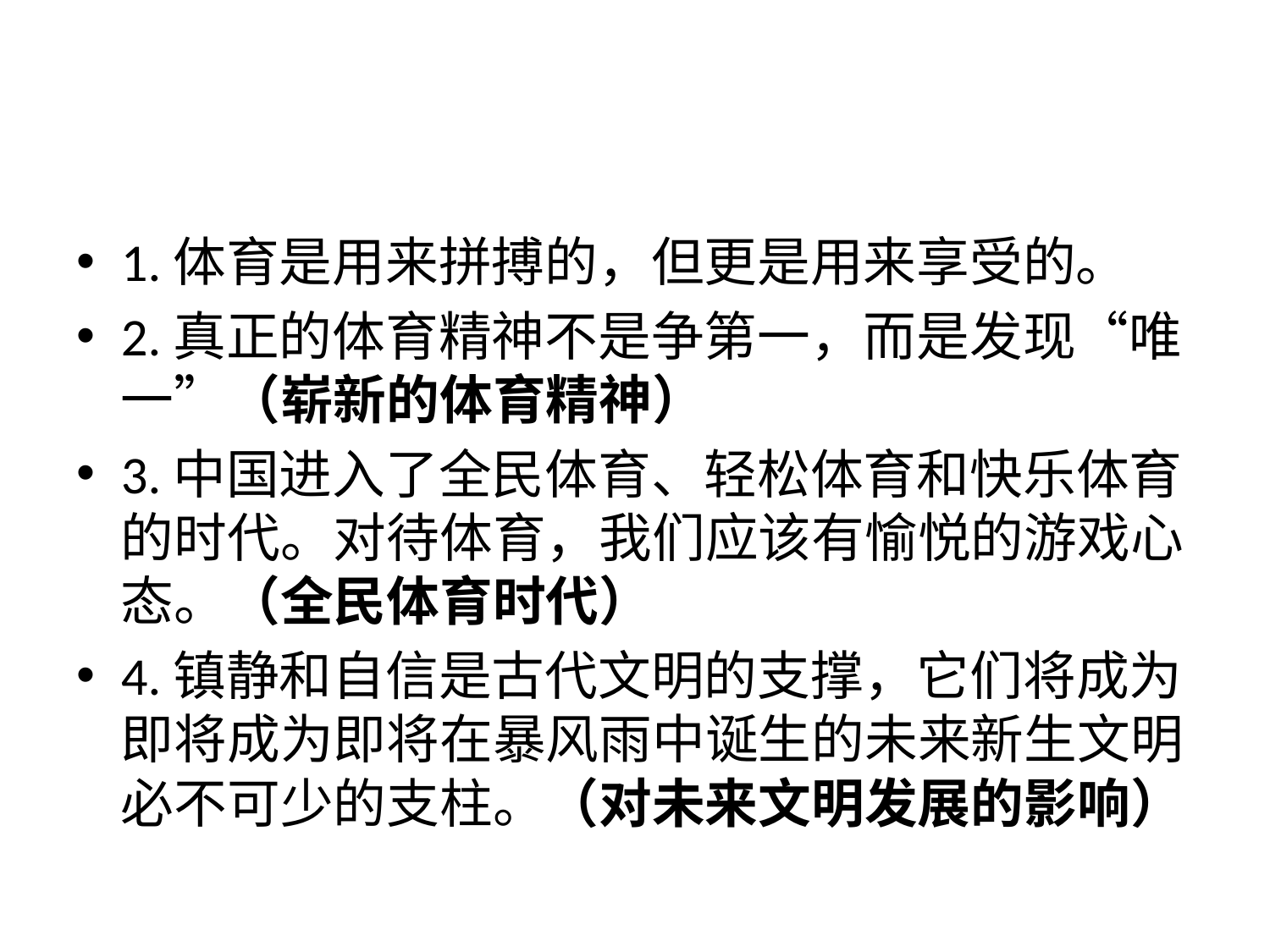

1.体育是用来拼搏的，但更是用来享受的。
2.真正的体育精神不是争第一，而是发现“唯一”（崭新的体育精神）
3.中国进入了全民体育、轻松体育和快乐体育的时代。对待体育，我们应该有愉悦的游戏心态。（全民体育时代）
4.镇静和自信是古代文明的支撑，它们将成为即将成为即将在暴风雨中诞生的未来新生文明必不可少的支柱。（对未来文明发展的影响）